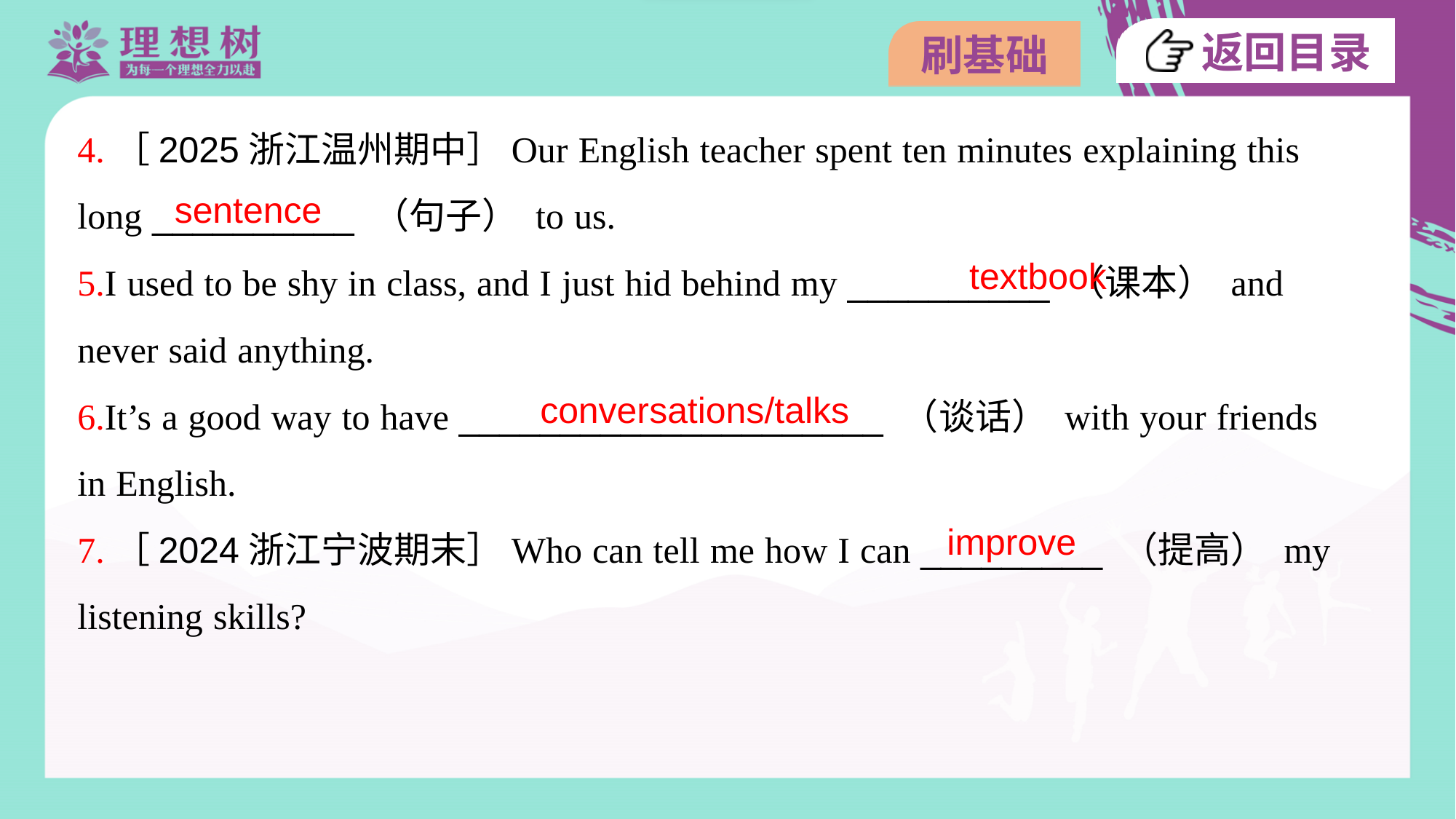

4.［2025浙江温州期中］Our English teacher spent ten minutes explaining this
long __________ （句子） to us.
5.I used to be shy in class, and I just hid behind my __________ （课本） and
never said anything.
6.It’s a good way to have _____________________ （谈话） with your friends
in English.
7.［2024浙江宁波期末］Who can tell me how I can _________ （提高） my
listening skills?
sentence
textbook
conversations/talks
improve